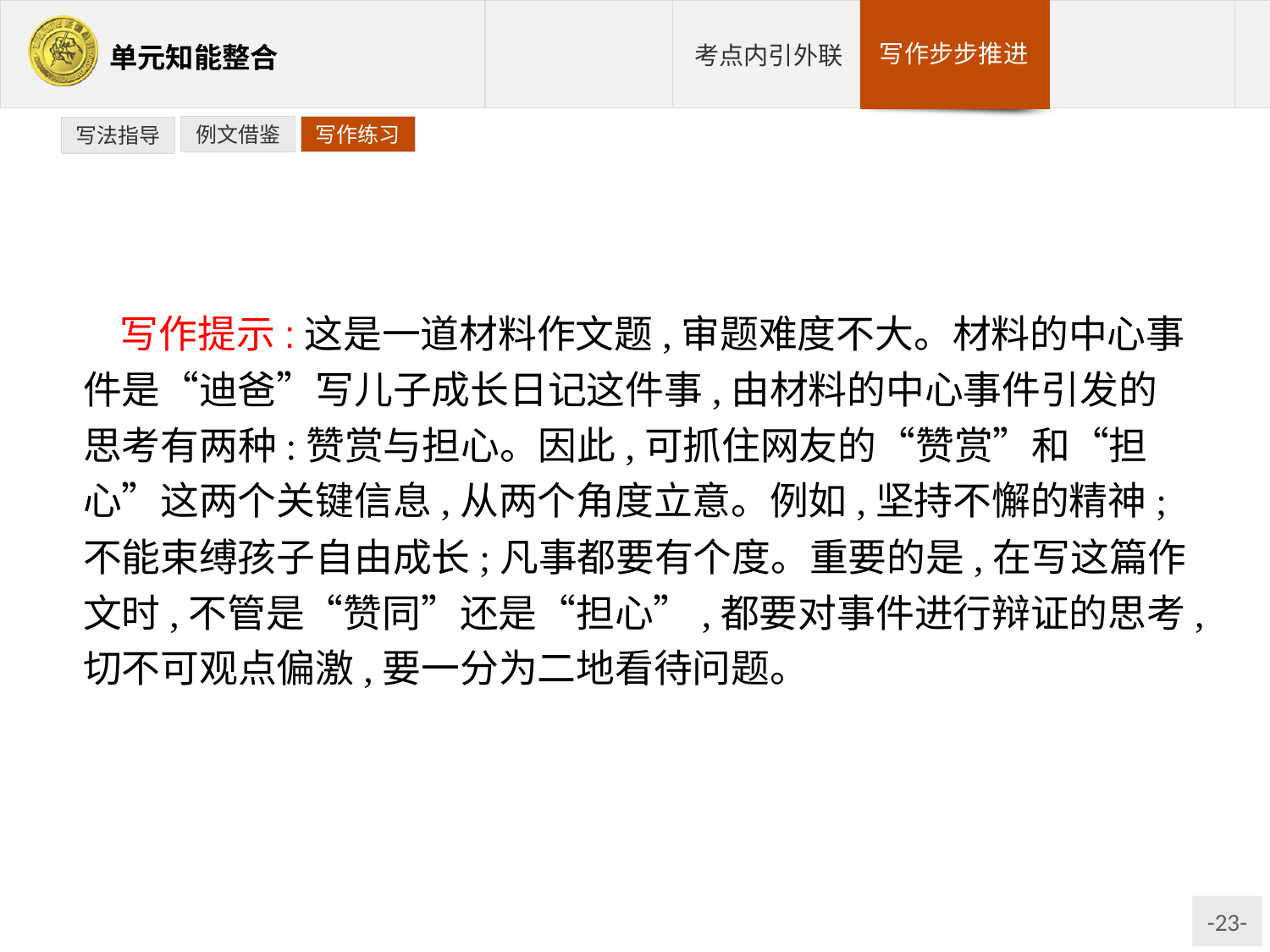

例文借鉴
写作练习
写法指导
写作提示:这是一道材料作文题,审题难度不大。材料的中心事件是“迪爸”写儿子成长日记这件事,由材料的中心事件引发的思考有两种:赞赏与担心。因此,可抓住网友的“赞赏”和“担心”这两个关键信息,从两个角度立意。例如,坚持不懈的精神;不能束缚孩子自由成长;凡事都要有个度。重要的是,在写这篇作文时,不管是“赞同”还是“担心”,都要对事件进行辩证的思考,切不可观点偏激,要一分为二地看待问题。